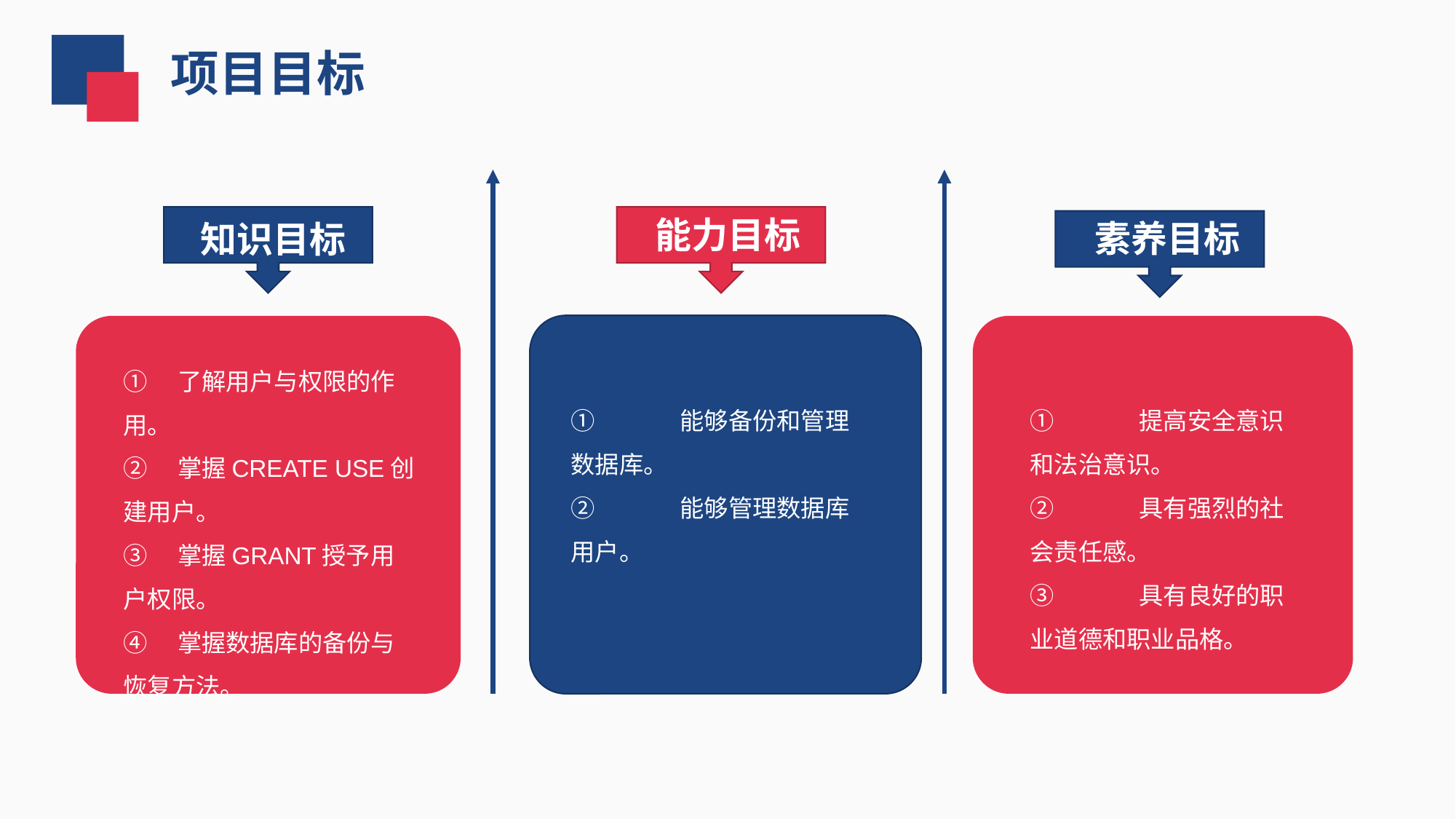

项目目标

  能力目标
  素养目标
  知识目标

①　了解用户与权限的作用。
②　掌握CREATE USE创建用户。
③　掌握GRANT授予用户权限。
④　掌握数据库的备份与恢复方法。
①　	能够备份和管理数据库。
②　	能够管理数据库用户。
①　	提高安全意识和法治意识。
②　	具有强烈的社会责任感。
③　	具有良好的职业道德和职业品格。